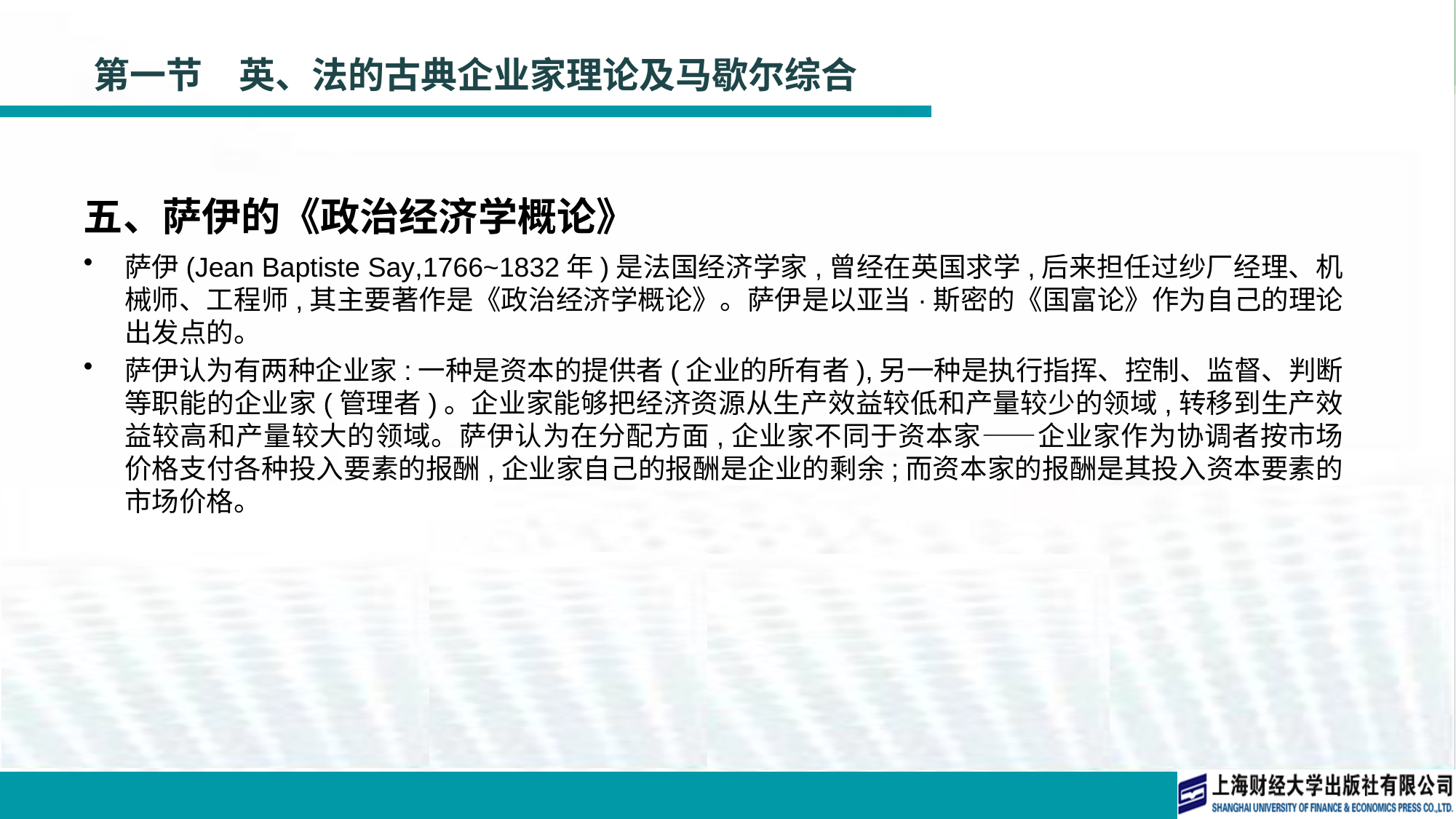

# 第一节　英、法的古典企业家理论及马歇尔综合
五、萨伊的《政治经济学概论》
萨伊(Jean Baptiste Say,1766~1832年)是法国经济学家,曾经在英国求学,后来担任过纱厂经理、机械师、工程师,其主要著作是《政治经济学概论》。萨伊是以亚当·斯密的《国富论》作为自己的理论出发点的。
萨伊认为有两种企业家:一种是资本的提供者(企业的所有者),另一种是执行指挥、控制、监督、判断等职能的企业家(管理者)。企业家能够把经济资源从生产效益较低和产量较少的领域,转移到生产效益较高和产量较大的领域。萨伊认为在分配方面,企业家不同于资本家——企业家作为协调者按市场价格支付各种投入要素的报酬,企业家自己的报酬是企业的剩余;而资本家的报酬是其投入资本要素的市场价格。